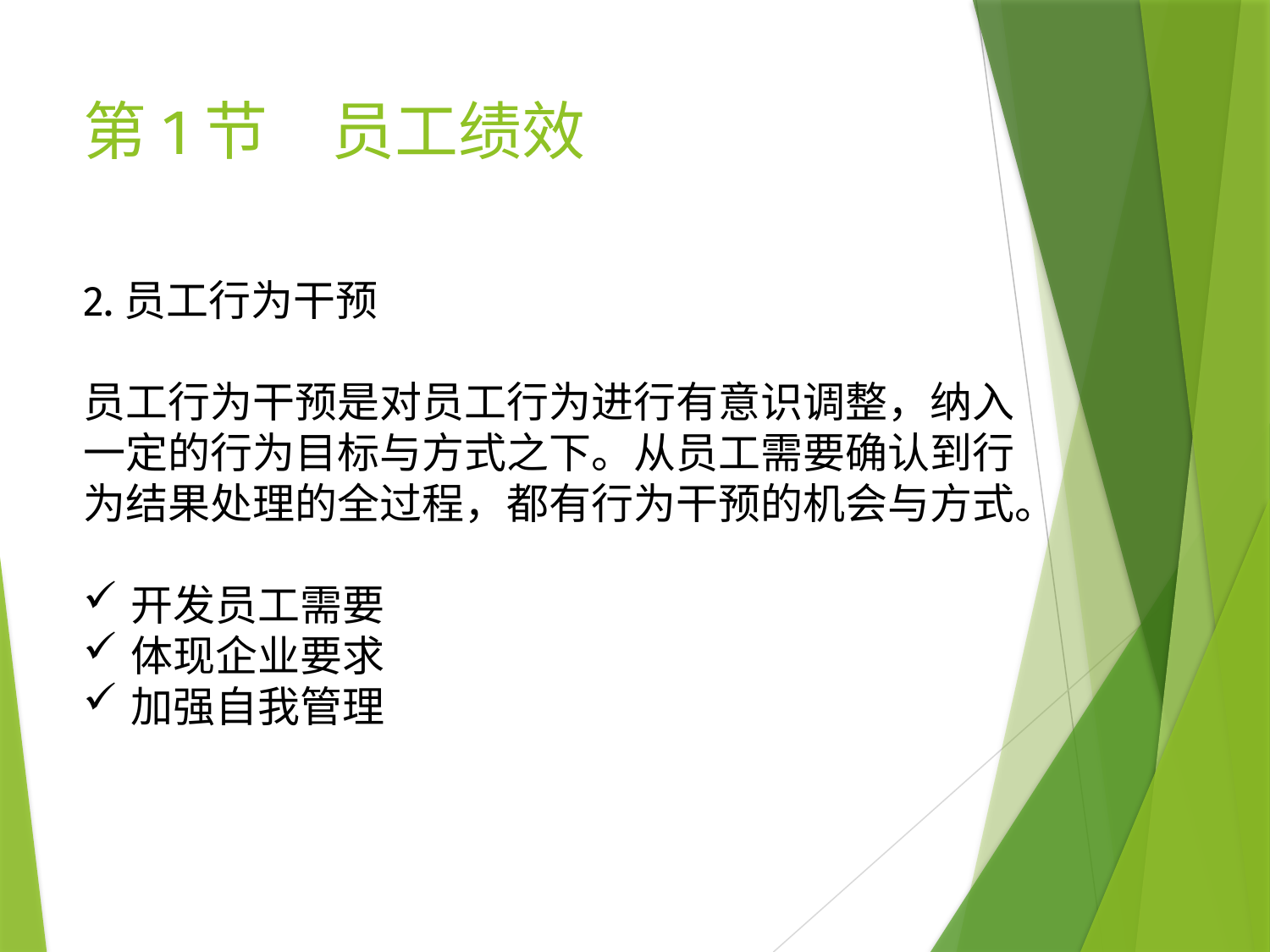

# 第1节　员工绩效
2.员工行为干预

员工行为干预是对员工行为进行有意识调整，纳入一定的行为目标与方式之下。从员工需要确认到行为结果处理的全过程，都有行为干预的机会与方式。

开发员工需要
体现企业要求
加强自我管理